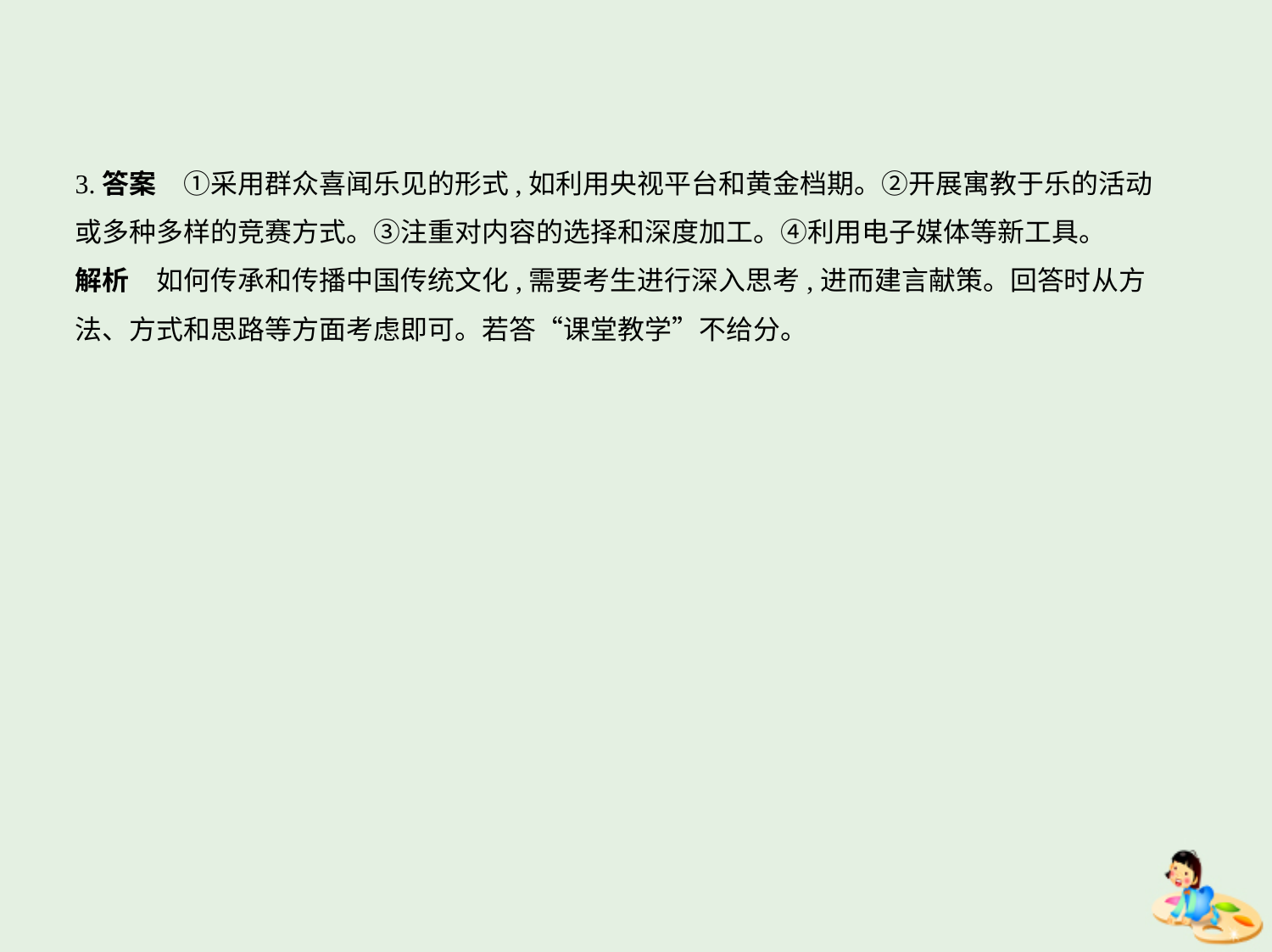

3.答案　①采用群众喜闻乐见的形式,如利用央视平台和黄金档期。②开展寓教于乐的活动
或多种多样的竞赛方式。③注重对内容的选择和深度加工。④利用电子媒体等新工具。
解析　如何传承和传播中国传统文化,需要考生进行深入思考,进而建言献策。回答时从方
法、方式和思路等方面考虑即可。若答“课堂教学”不给分。